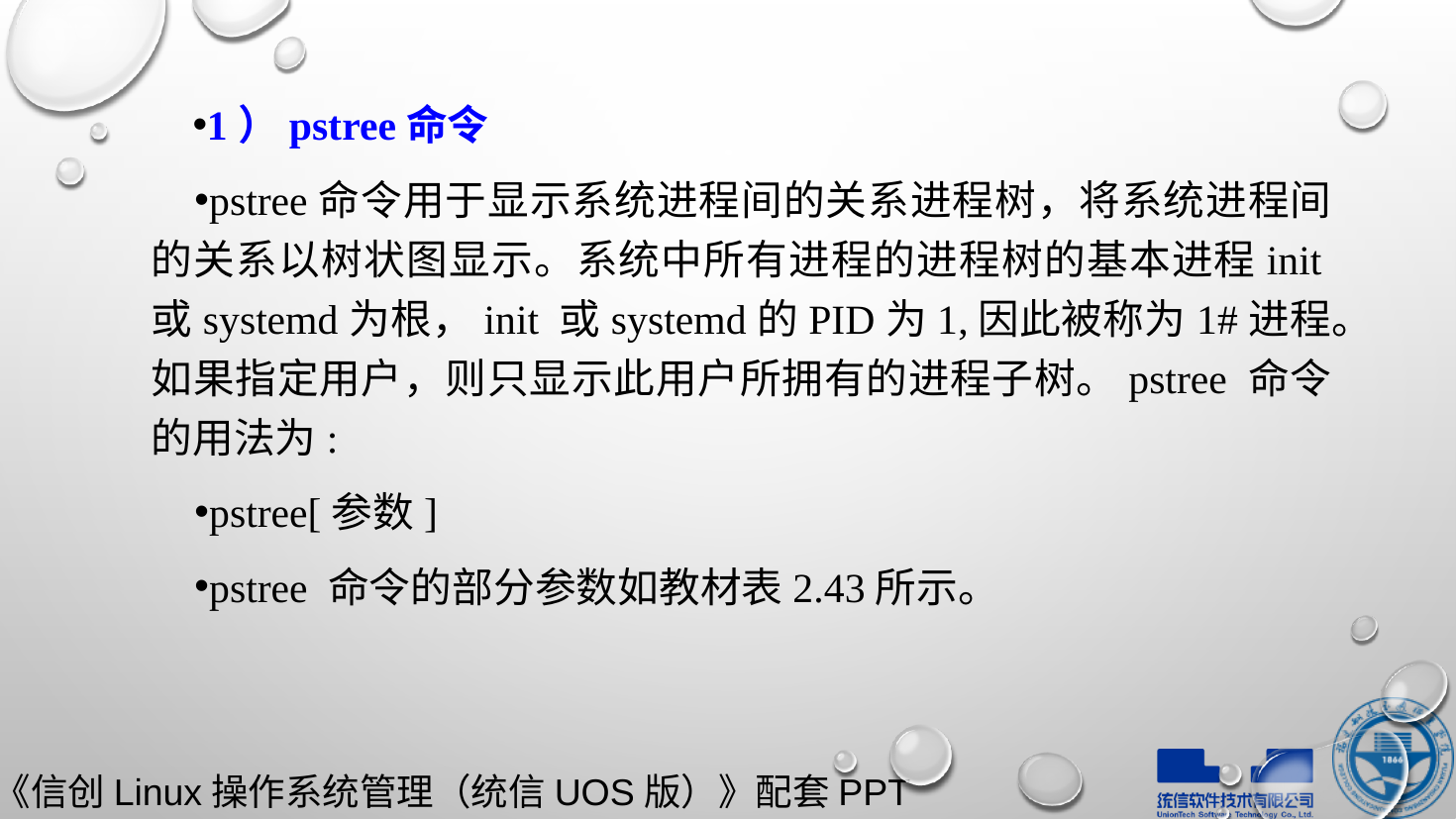

1）pstree命令
pstree命令用于显示系统进程间的关系进程树，将系统进程间的关系以树状图显示。系统中所有进程的进程树的基本进程init或systemd为根，init 或systemd的PID为1,因此被称为1#进程。如果指定用户，则只显示此用户所拥有的进程子树。pstree 命令的用法为:
pstree[参数]
pstree 命令的部分参数如教材表2.43所示。